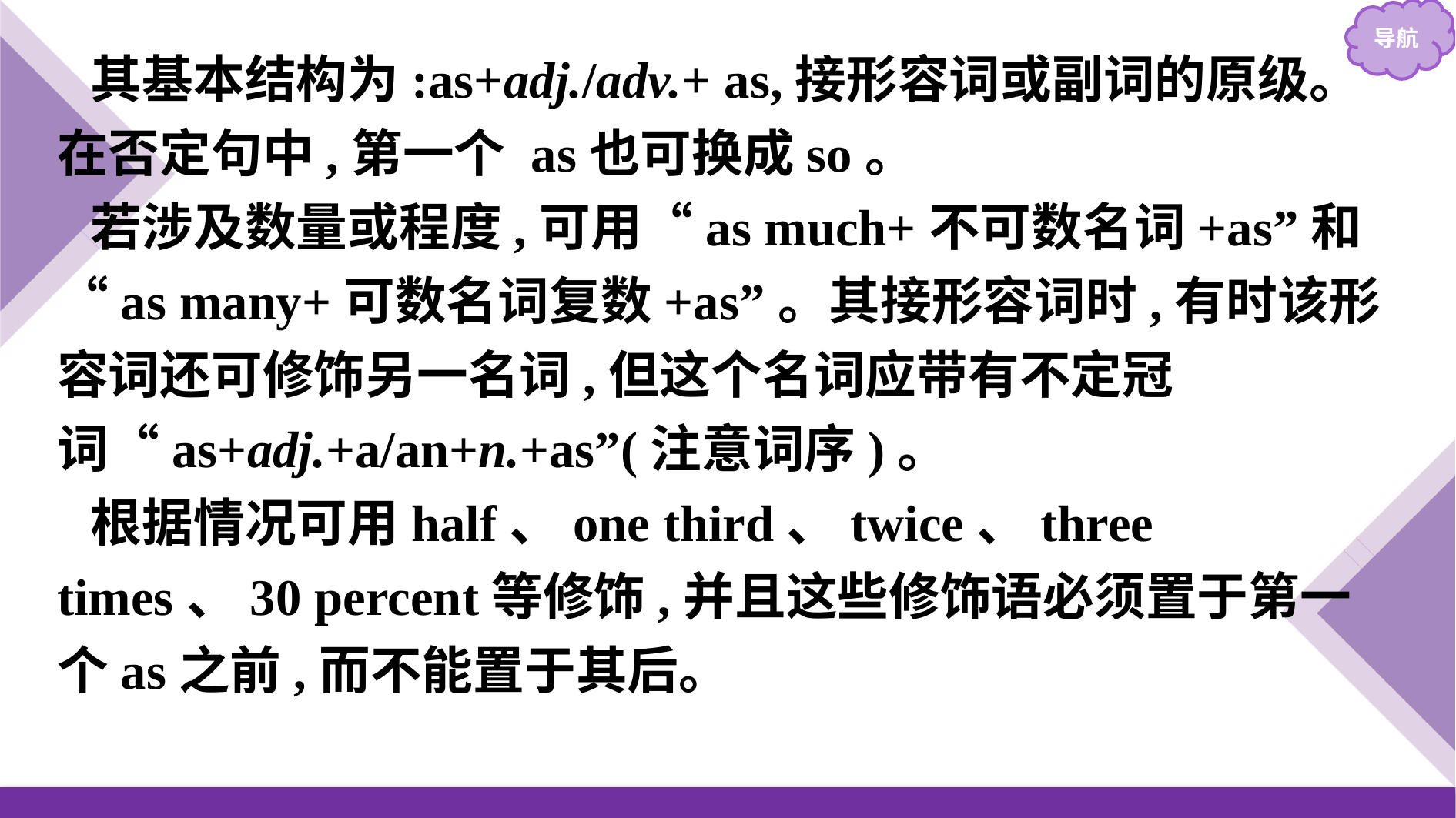

其基本结构为:as+adj./adv.+ as,接形容词或副词的原级。在否定句中,第一个 as也可换成so。
若涉及数量或程度,可用“as much+不可数名词+as”和“as many+可数名词复数+as”。其接形容词时,有时该形容词还可修饰另一名词,但这个名词应带有不定冠词“as+adj.+a/an+n.+as”(注意词序)。
根据情况可用half、one third、twice、three times、30 percent等修饰,并且这些修饰语必须置于第一个as之前,而不能置于其后。